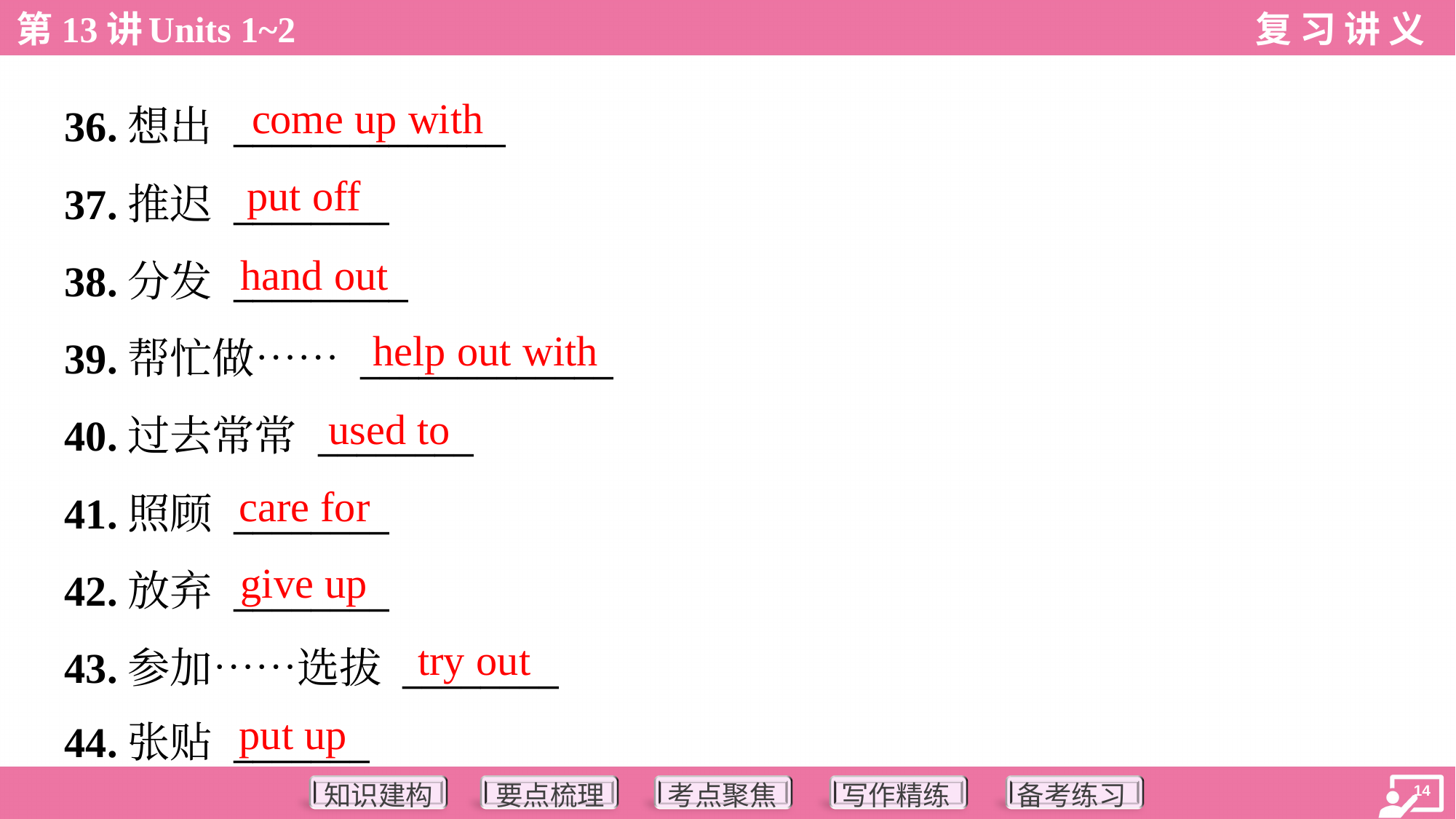

come up with
36.想出 ______________
37.推迟 ________
38.分发 _________
39.帮忙做…… _____________
40.过去常常 ________
41.照顾 ________
42.放弃 ________
43.参加……选拔 ________
44.张贴 _______
put off
hand out
help out with
used to
care for
give up
try out
put up